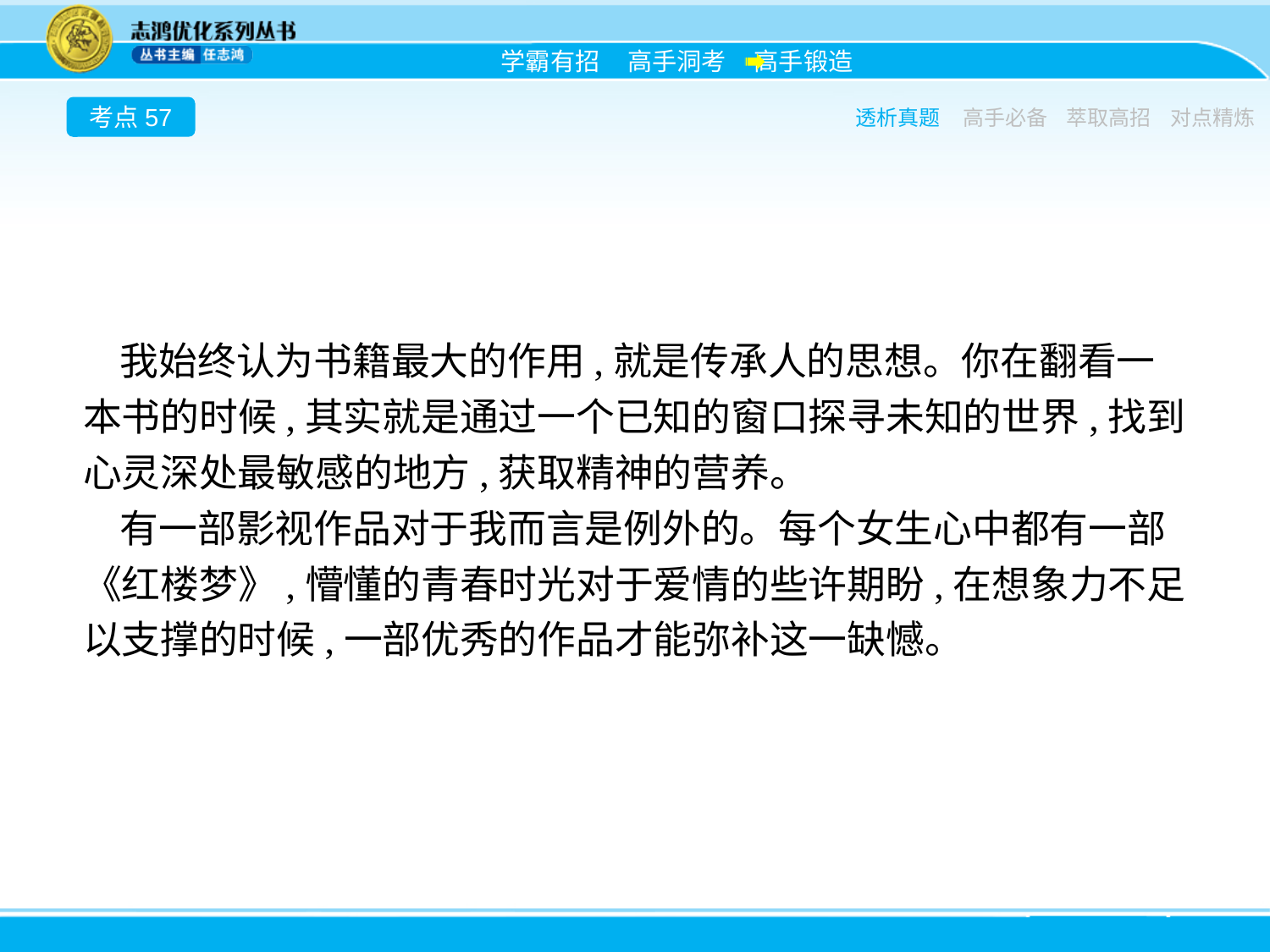

考点57
透析真题
高手必备
萃取高招
对点精炼
我始终认为书籍最大的作用,就是传承人的思想。你在翻看一本书的时候,其实就是通过一个已知的窗口探寻未知的世界,找到心灵深处最敏感的地方,获取精神的营养。
有一部影视作品对于我而言是例外的。每个女生心中都有一部《红楼梦》,懵懂的青春时光对于爱情的些许期盼,在想象力不足以支撑的时候,一部优秀的作品才能弥补这一缺憾。